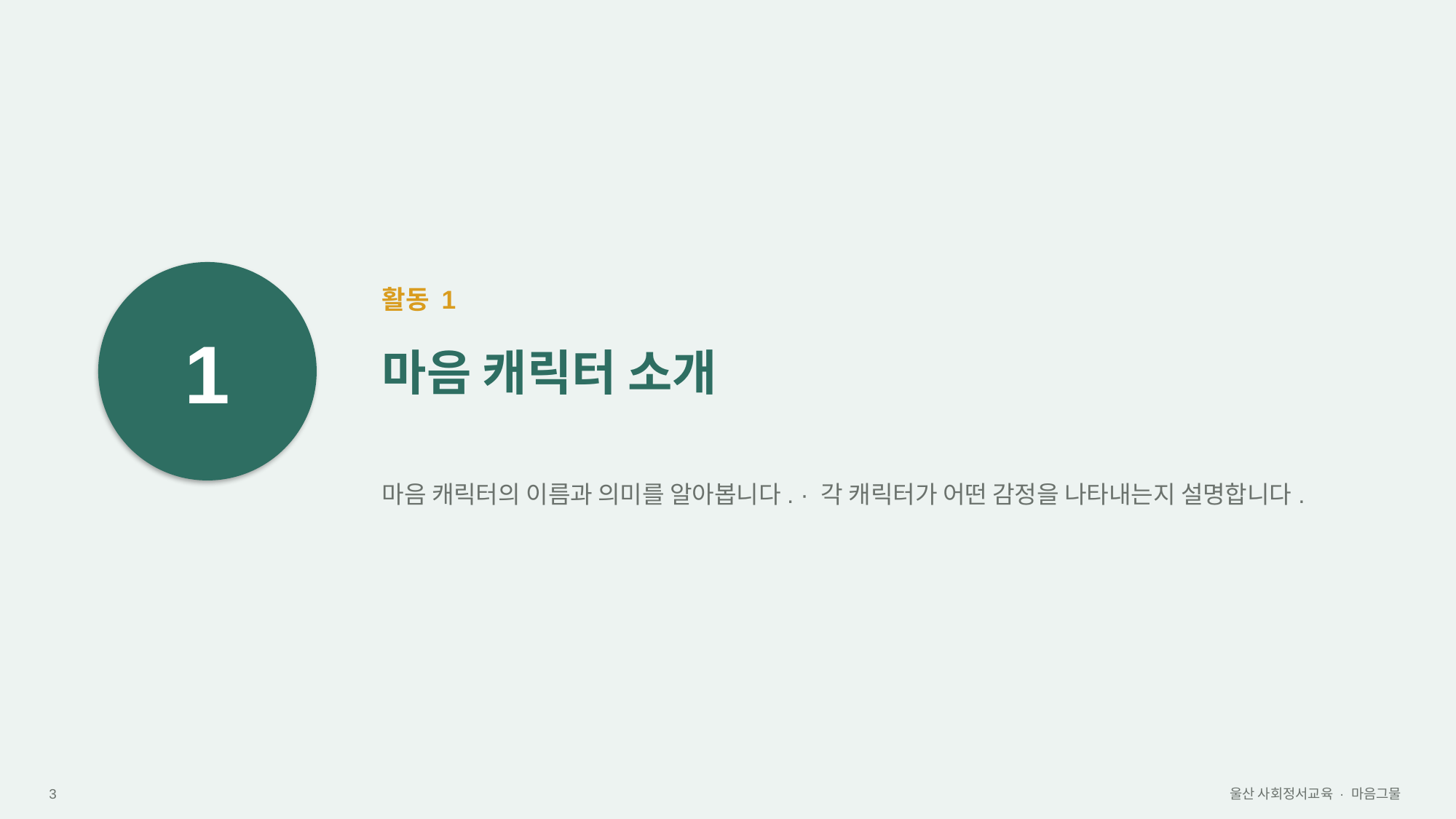

1
활동 1
마음 캐릭터 소개
마음 캐릭터의 이름과 의미를 알아봅니다. · 각 캐릭터가 어떤 감정을 나타내는지 설명합니다.
3
울산 사회정서교육 · 마음그물